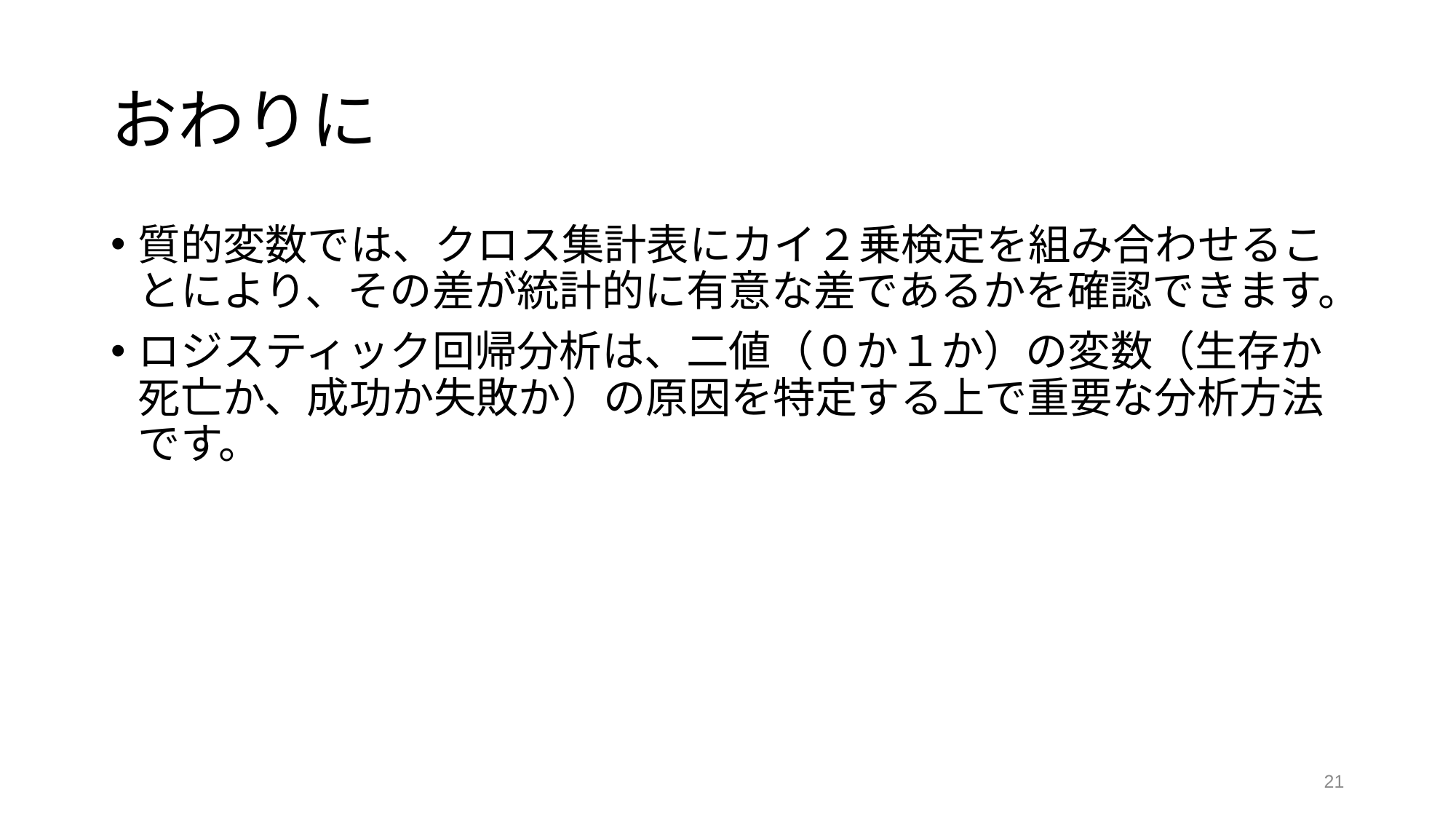

# おわりに
質的変数では、クロス集計表にカイ２乗検定を組み合わせることにより、その差が統計的に有意な差であるかを確認できます。
ロジスティック回帰分析は、二値（０か１か）の変数（生存か死亡か、成功か失敗か）の原因を特定する上で重要な分析方法です。
21